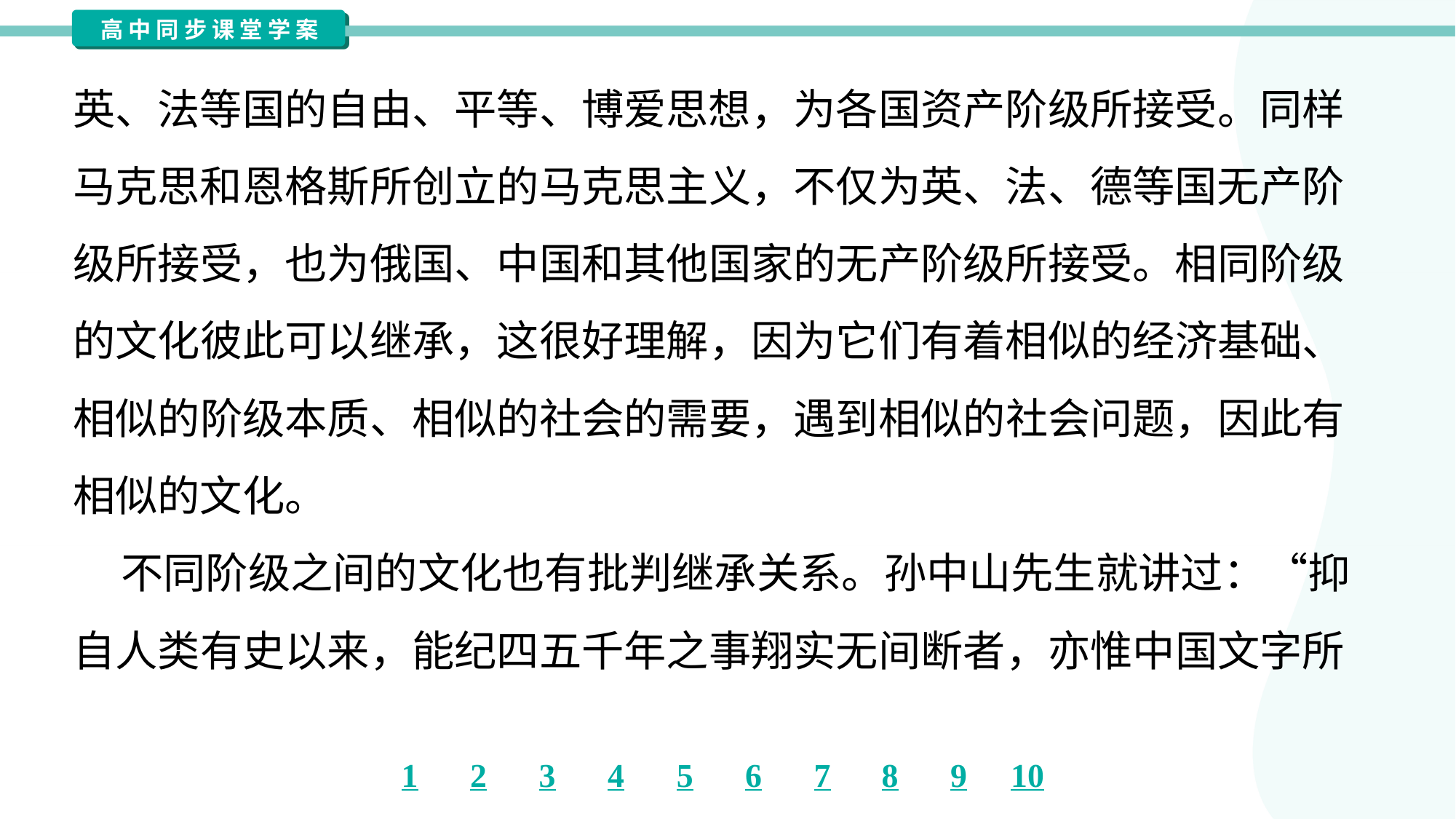

英、法等国的自由、平等、博爱思想，为各国资产阶级所接受。同样
马克思和恩格斯所创立的马克思主义，不仅为英、法、德等国无产阶
级所接受，也为俄国、中国和其他国家的无产阶级所接受。相同阶级
的文化彼此可以继承，这很好理解，因为它们有着相似的经济基础、
相似的阶级本质、相似的社会的需要，遇到相似的社会问题，因此有
相似的文化。
    不同阶级之间的文化也有批判继承关系。孙中山先生就讲过：“抑
自人类有史以来，能纪四五千年之事翔实无间断者，亦惟中国文字所